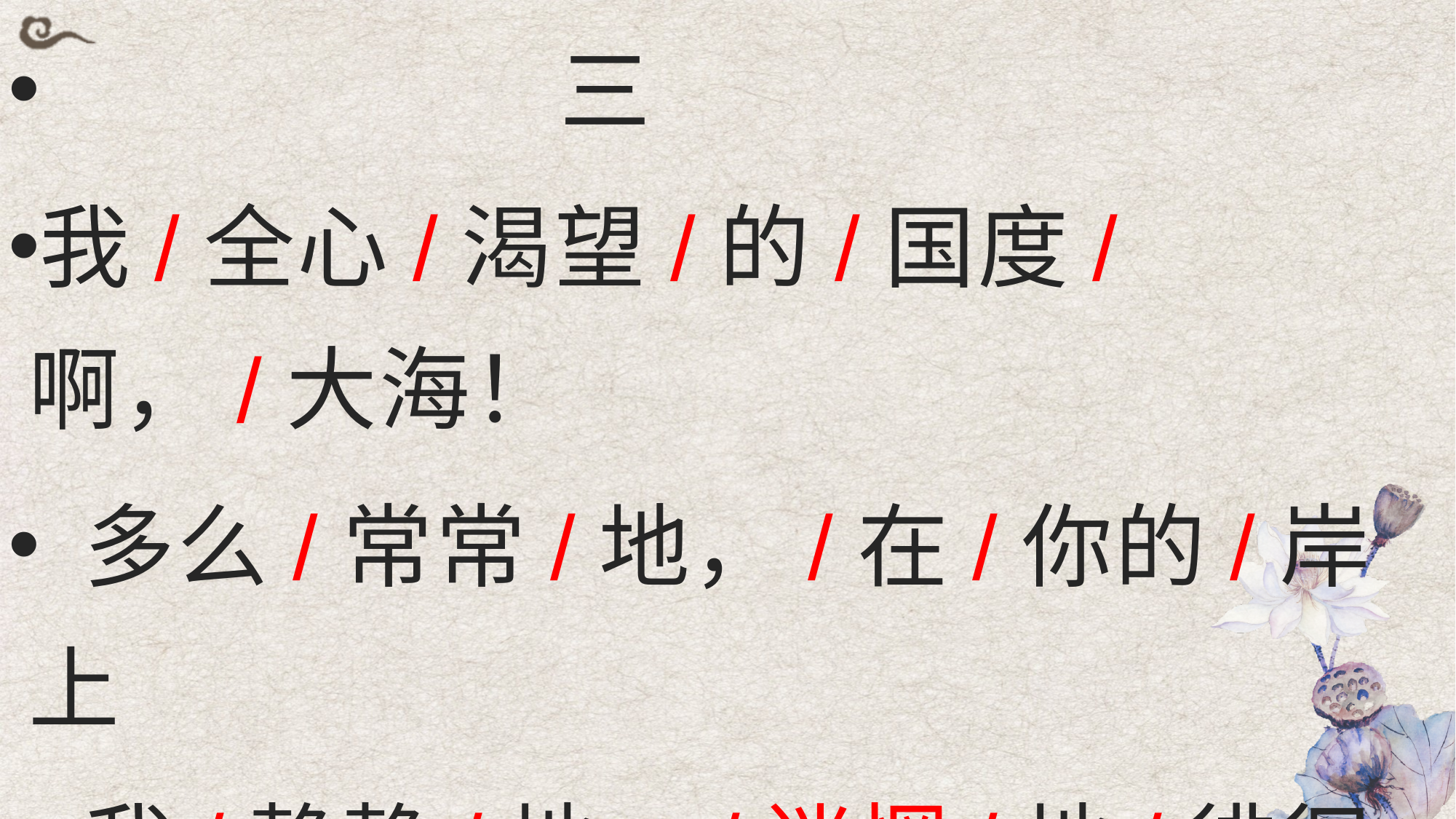

三
我/全心/渴望/的/国度/啊，/大海！
 多么/常常/地，/在/你的/岸上
 我/静静/地，/迷惘/地/徘徊，
 苦思/着/我那/珍爱/的/愿望。
#